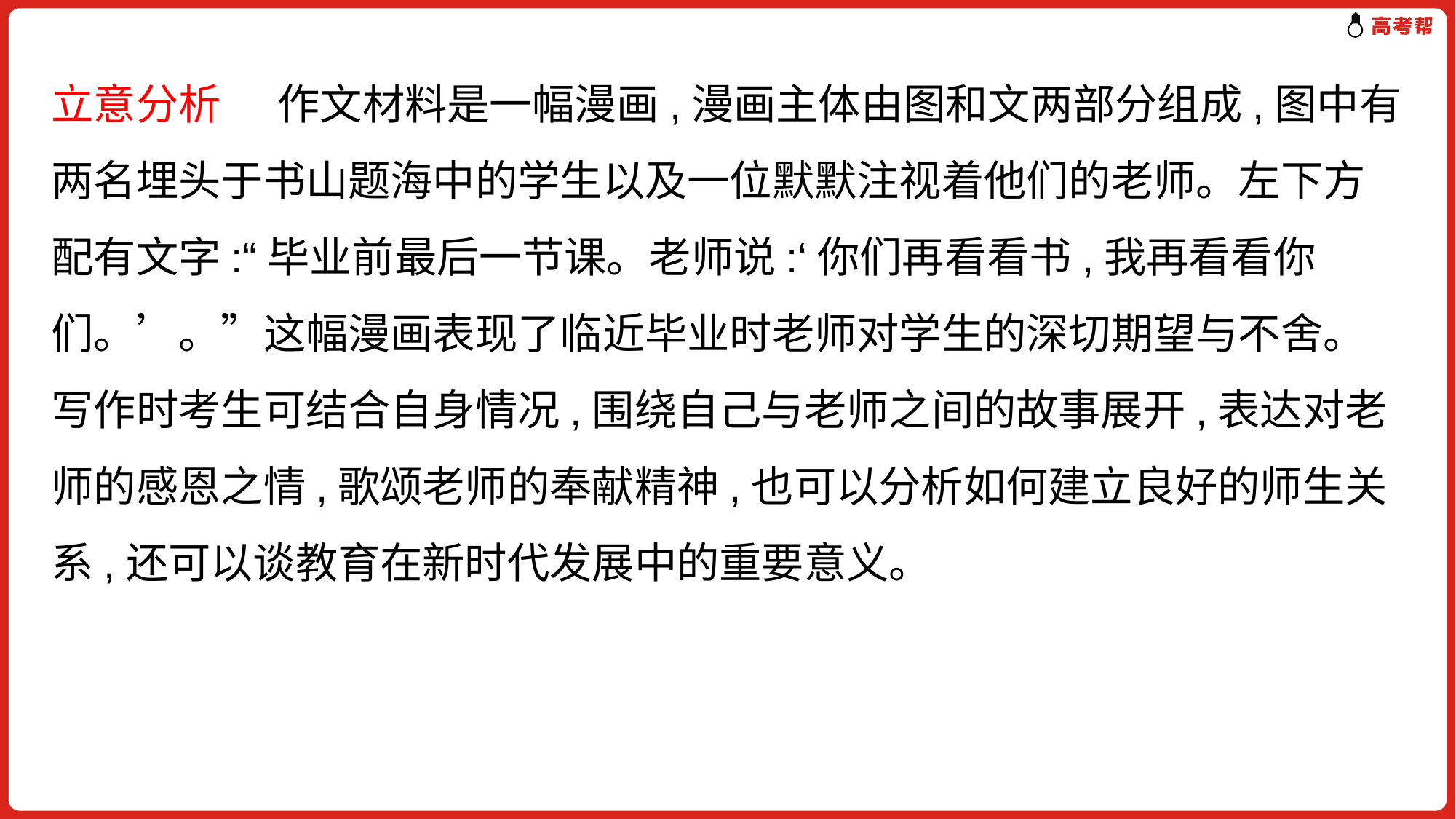

立意分析      作文材料是一幅漫画,漫画主体由图和文两部分组成,图中有两名埋头于书山题海中的学生以及一位默默注视着他们的老师。左下方配有文字:“毕业前最后一节课。老师说:‘你们再看看书,我再看看你们。’。”这幅漫画表现了临近毕业时老师对学生的深切期望与不舍。写作时考生可结合自身情况,围绕自己与老师之间的故事展开,表达对老师的感恩之情,歌颂老师的奉献精神,也可以分析如何建立良好的师生关系,还可以谈教育在新时代发展中的重要意义。